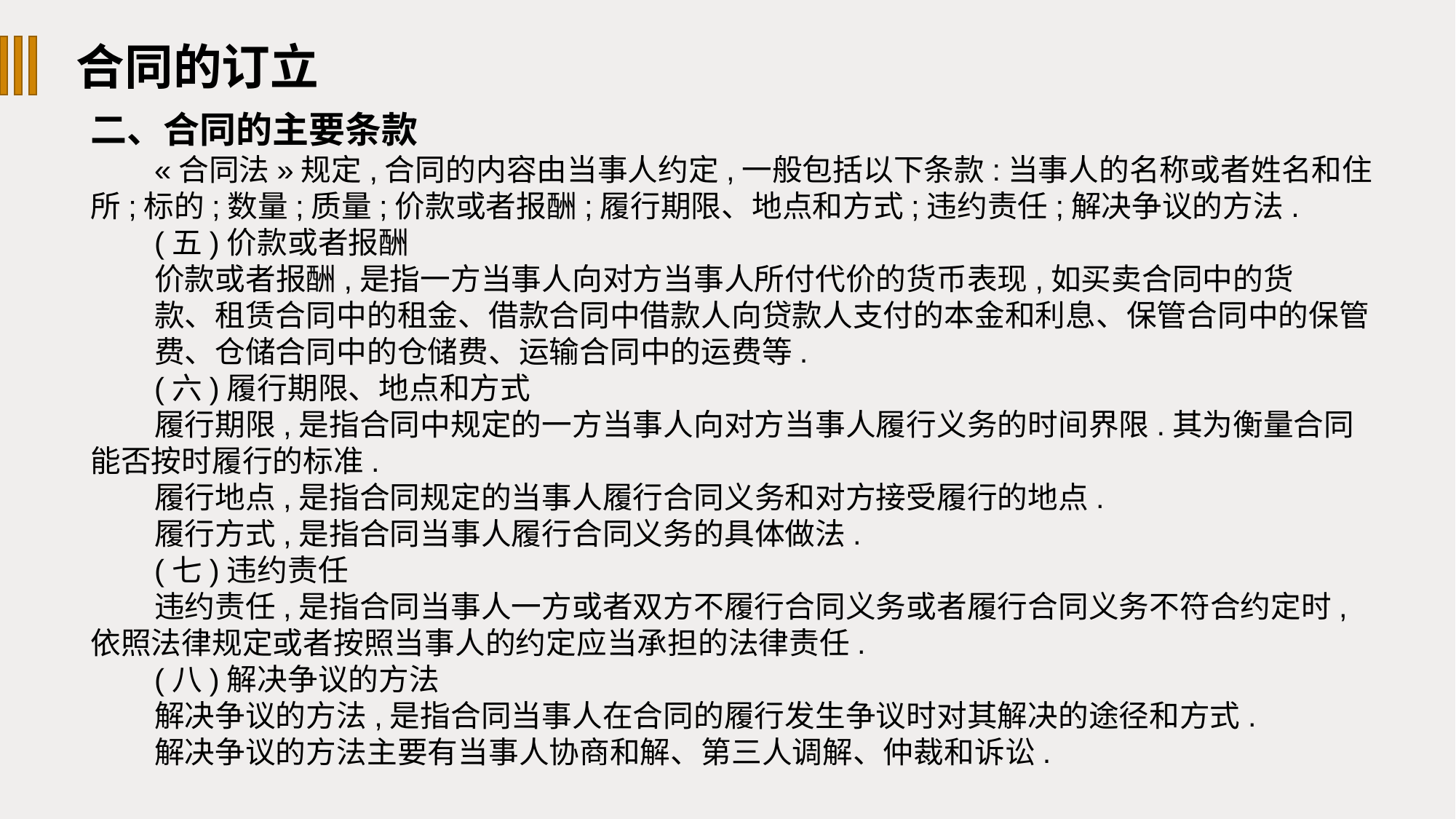

合同的订立

二、合同的主要条款
«合同法»规定,合同的内容由当事人约定,一般包括以下条款:当事人的名称或者姓名和住所;标的;数量;质量;价款或者报酬;履行期限、地点和方式;违约责任;解决争议的方法.
(五)价款或者报酬
价款或者报酬,是指一方当事人向对方当事人所付代价的货币表现,如买卖合同中的货
款、租赁合同中的租金、借款合同中借款人向贷款人支付的本金和利息、保管合同中的保管
费、仓储合同中的仓储费、运输合同中的运费等.
(六)履行期限、地点和方式
履行期限,是指合同中规定的一方当事人向对方当事人履行义务的时间界限.其为衡量合同能否按时履行的标准.
履行地点,是指合同规定的当事人履行合同义务和对方接受履行的地点.
履行方式,是指合同当事人履行合同义务的具体做法.
(七)违约责任
违约责任,是指合同当事人一方或者双方不履行合同义务或者履行合同义务不符合约定时,依照法律规定或者按照当事人的约定应当承担的法律责任.
(八)解决争议的方法
解决争议的方法,是指合同当事人在合同的履行发生争议时对其解决的途径和方式.
解决争议的方法主要有当事人协商和解、第三人调解、仲裁和诉讼.